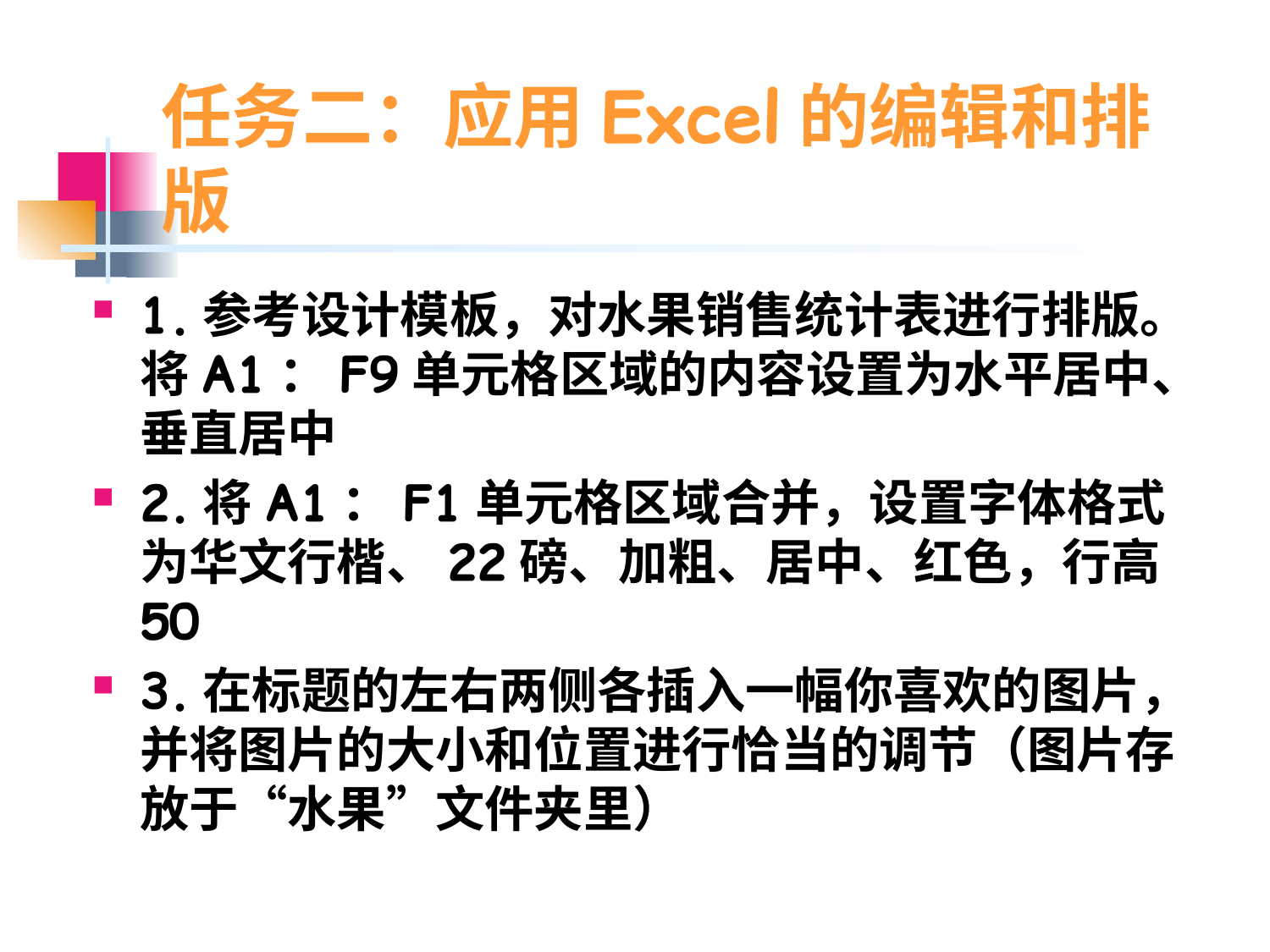

# 任务二：应用Excel的编辑和排版
1.参考设计模板，对水果销售统计表进行排版。将A1：F9单元格区域的内容设置为水平居中、垂直居中
2.将A1：F1单元格区域合并，设置字体格式为华文行楷、22磅、加粗、居中、红色，行高50
3.在标题的左右两侧各插入一幅你喜欢的图片，并将图片的大小和位置进行恰当的调节（图片存放于“水果”文件夹里）